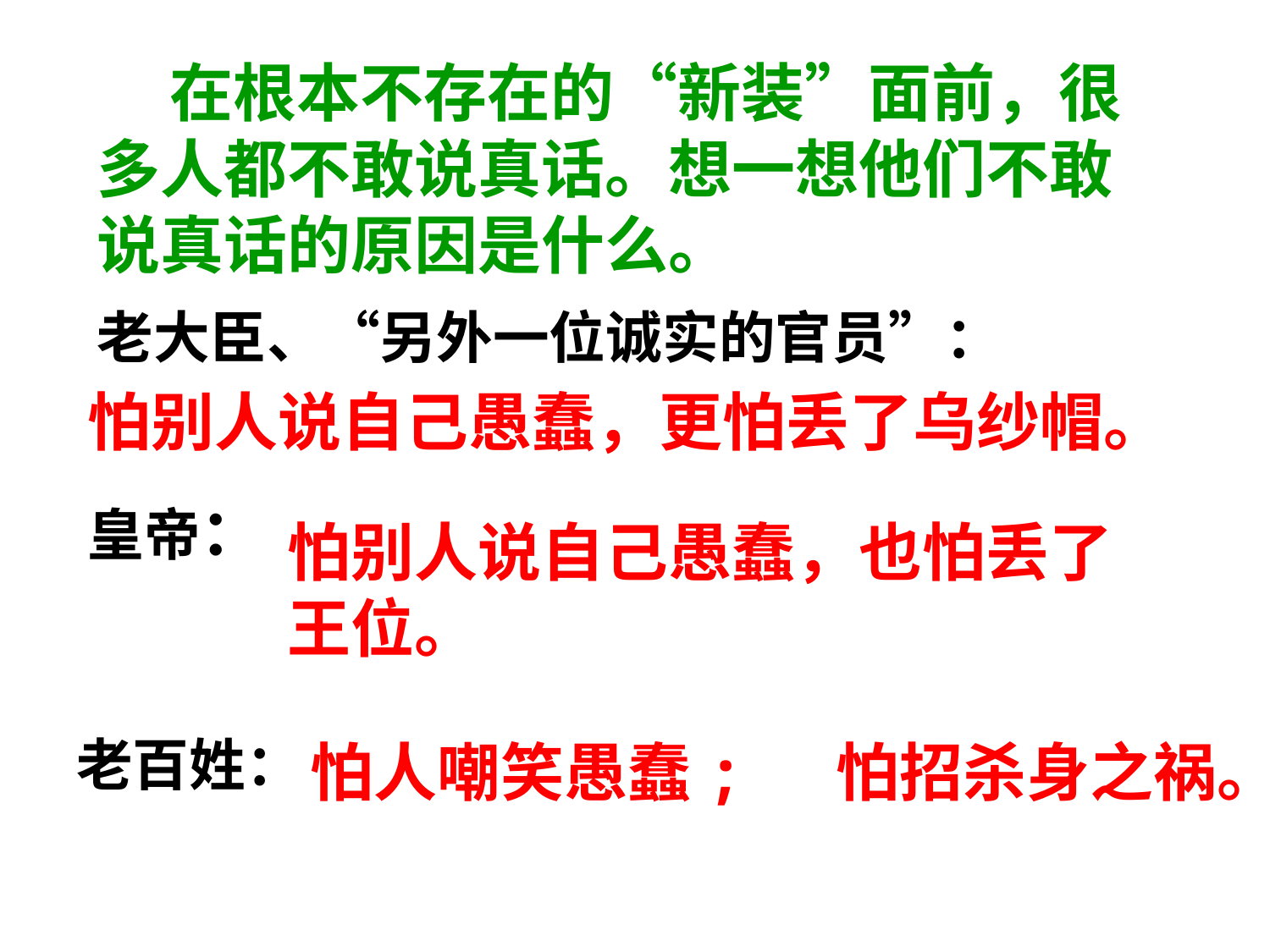

在根本不存在的“新装”面前，很多人都不敢说真话。想一想他们不敢说真话的原因是什么。
老大臣、“另外一位诚实的官员”：
怕别人说自己愚蠢，更怕丢了乌纱帽。

皇帝：
怕别人说自己愚蠢，也怕丢了王位。
老百姓：
怕人嘲笑愚蠢;  怕招杀身之祸。